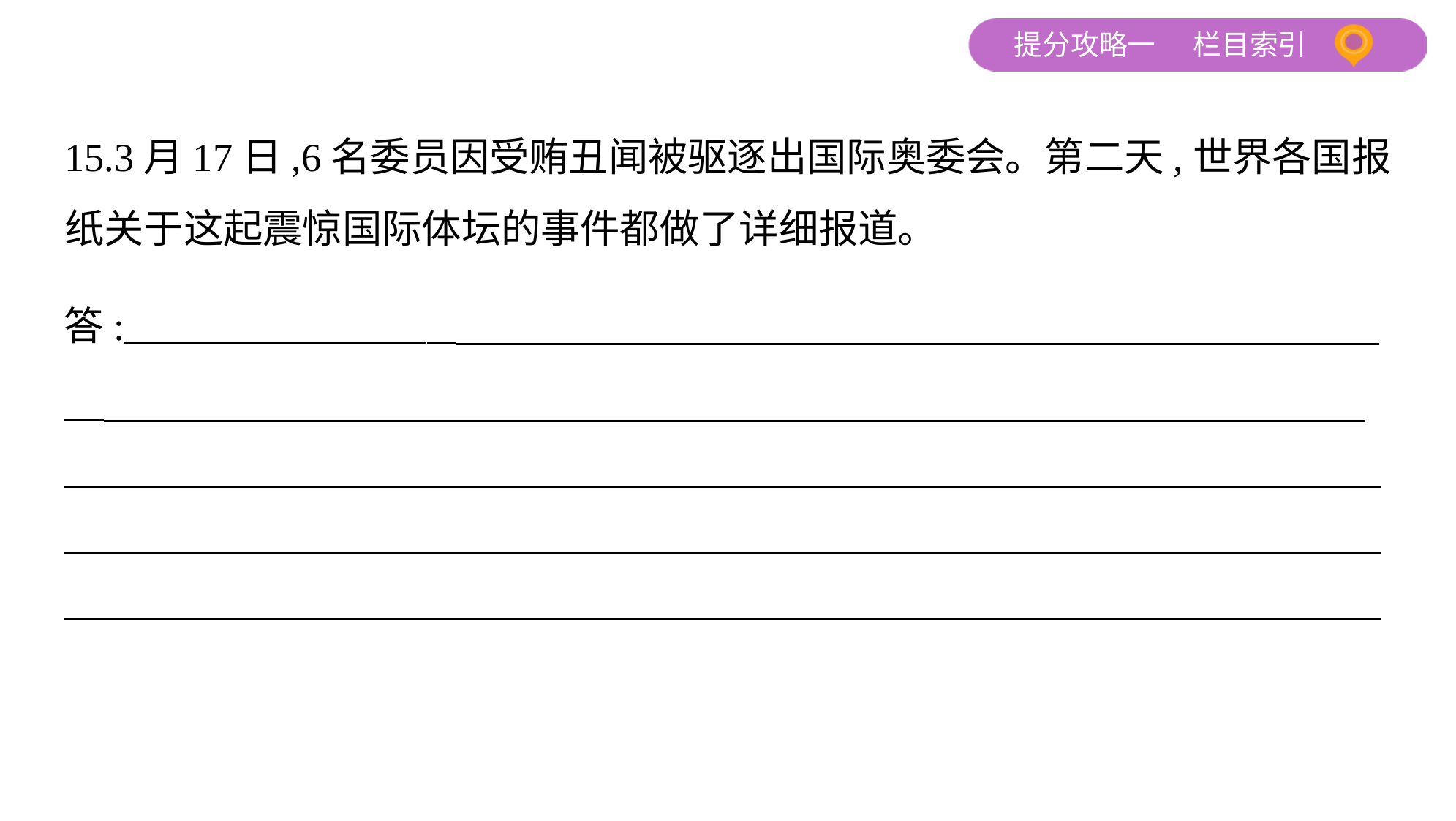

15.3月17日,6名委员因受贿丑闻被驱逐出国际奥委会。第二天,世界各国报
纸关于这起震惊国际体坛的事件都做了详细报道。
答: